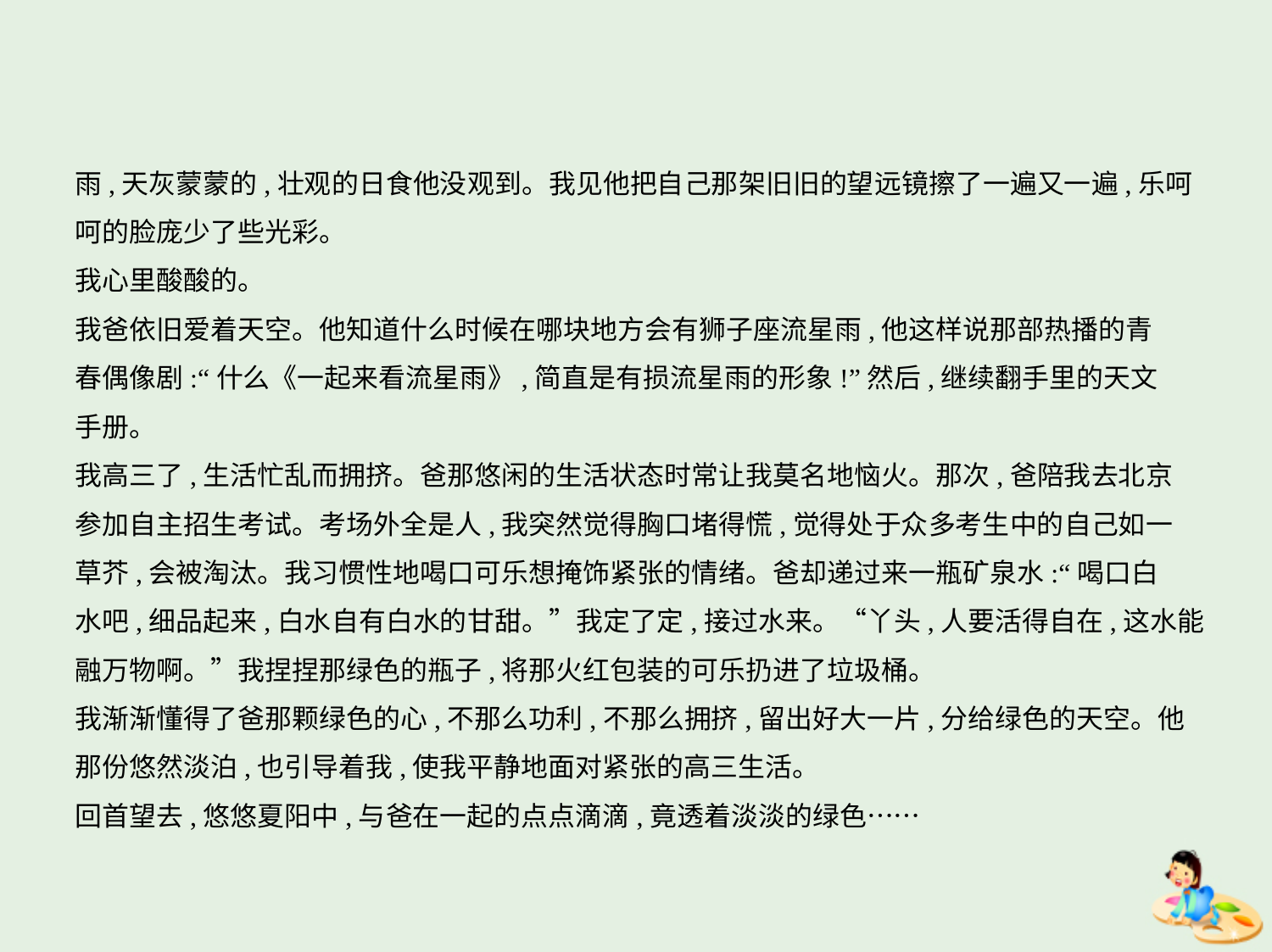

雨,天灰蒙蒙的,壮观的日食他没观到。我见他把自己那架旧旧的望远镜擦了一遍又一遍,乐呵
呵的脸庞少了些光彩。
我心里酸酸的。
我爸依旧爱着天空。他知道什么时候在哪块地方会有狮子座流星雨,他这样说那部热播的青
春偶像剧:“什么《一起来看流星雨》,简直是有损流星雨的形象!”然后,继续翻手里的天文
手册。
我高三了,生活忙乱而拥挤。爸那悠闲的生活状态时常让我莫名地恼火。那次,爸陪我去北京
参加自主招生考试。考场外全是人,我突然觉得胸口堵得慌,觉得处于众多考生中的自己如一
草芥,会被淘汰。我习惯性地喝口可乐想掩饰紧张的情绪。爸却递过来一瓶矿泉水:“喝口白
水吧,细品起来,白水自有白水的甘甜。”我定了定,接过水来。“丫头,人要活得自在,这水能
融万物啊。”我捏捏那绿色的瓶子,将那火红包装的可乐扔进了垃圾桶。
我渐渐懂得了爸那颗绿色的心,不那么功利,不那么拥挤,留出好大一片,分给绿色的天空。他
那份悠然淡泊,也引导着我,使我平静地面对紧张的高三生活。
回首望去,悠悠夏阳中,与爸在一起的点点滴滴,竟透着淡淡的绿色……